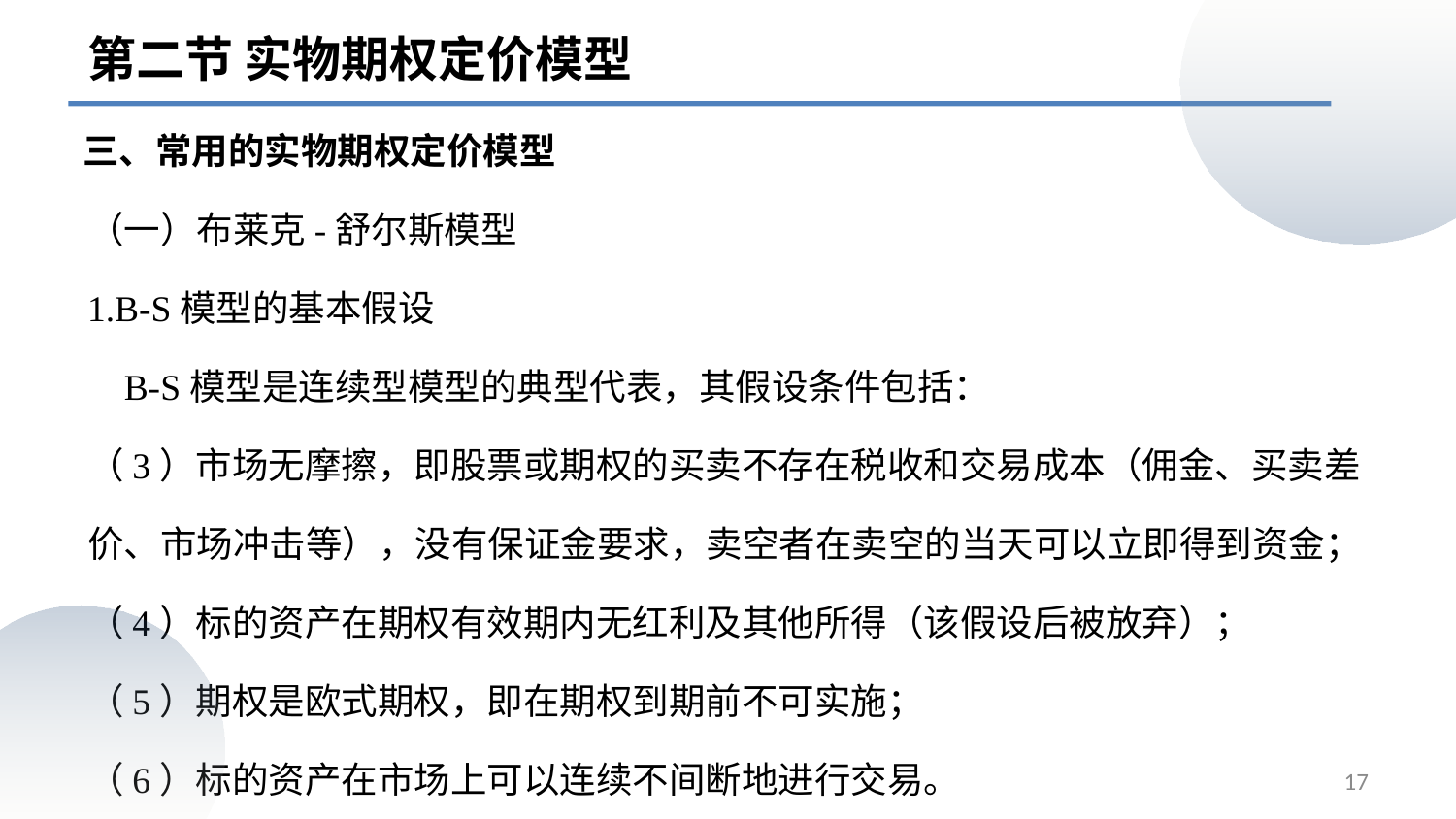

第二节 实物期权定价模型
# 三、常用的实物期权定价模型
（一）布莱克-舒尔斯模型
1.B-S模型的基本假设
    B-S模型是连续型模型的典型代表，其假设条件包括：
（3）市场无摩擦，即股票或期权的买卖不存在税收和交易成本（佣金、买卖差价、市场冲击等），没有保证金要求，卖空者在卖空的当天可以立即得到资金；
（4）标的资产在期权有效期内无红利及其他所得（该假设后被放弃）；
（5）期权是欧式期权，即在期权到期前不可实施；
（6）标的资产在市场上可以连续不间断地进行交易。

17